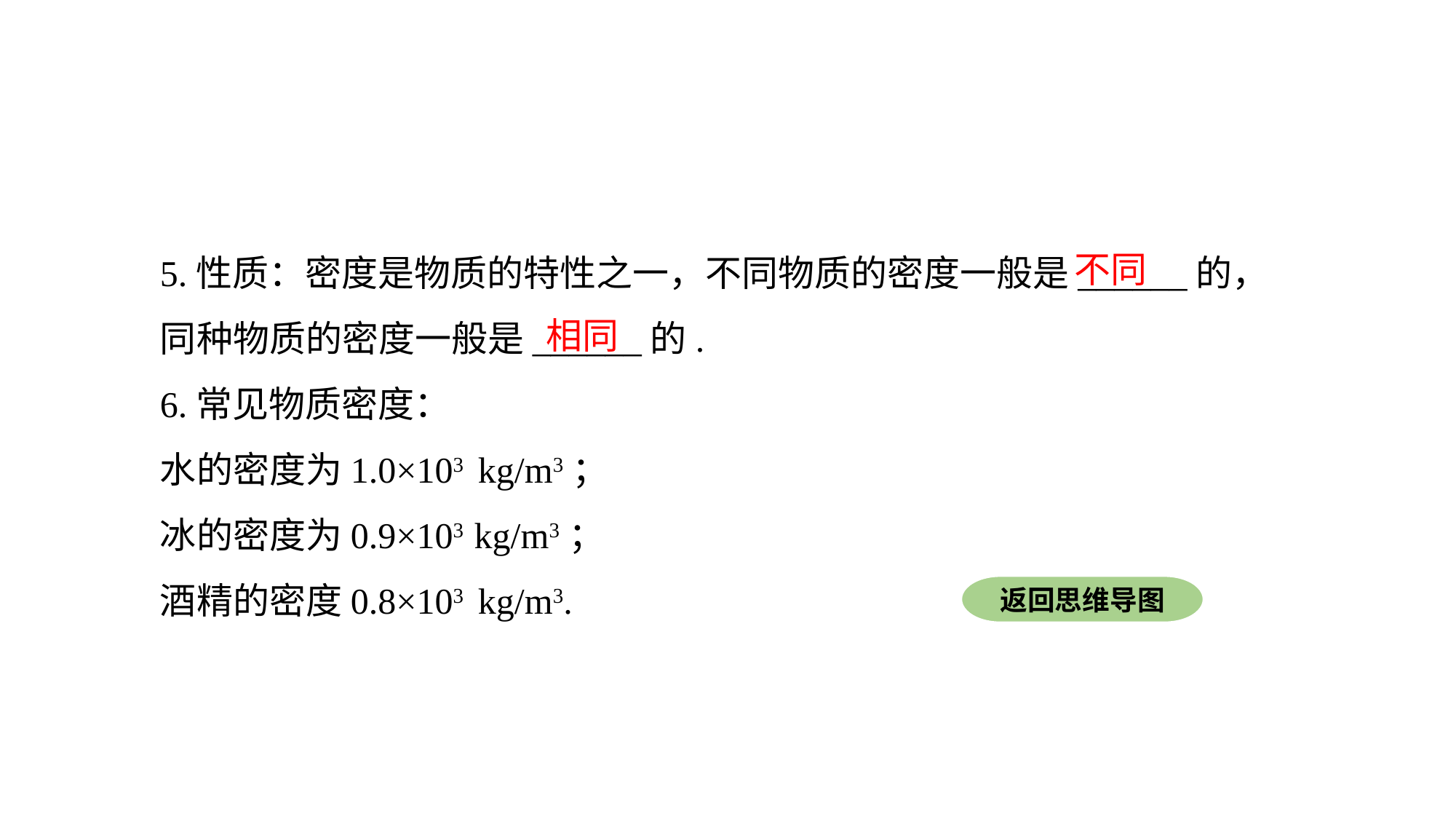

5.性质：密度是物质的特性之一，不同物质的密度一般是______的，同种物质的密度一般是______的.
6.常见物质密度：
水的密度为1.0×103  kg/m3；
冰的密度为0.9×103  kg/m3；
酒精的密度0.8×103  kg/m3.
不同
相同
返回思维导图